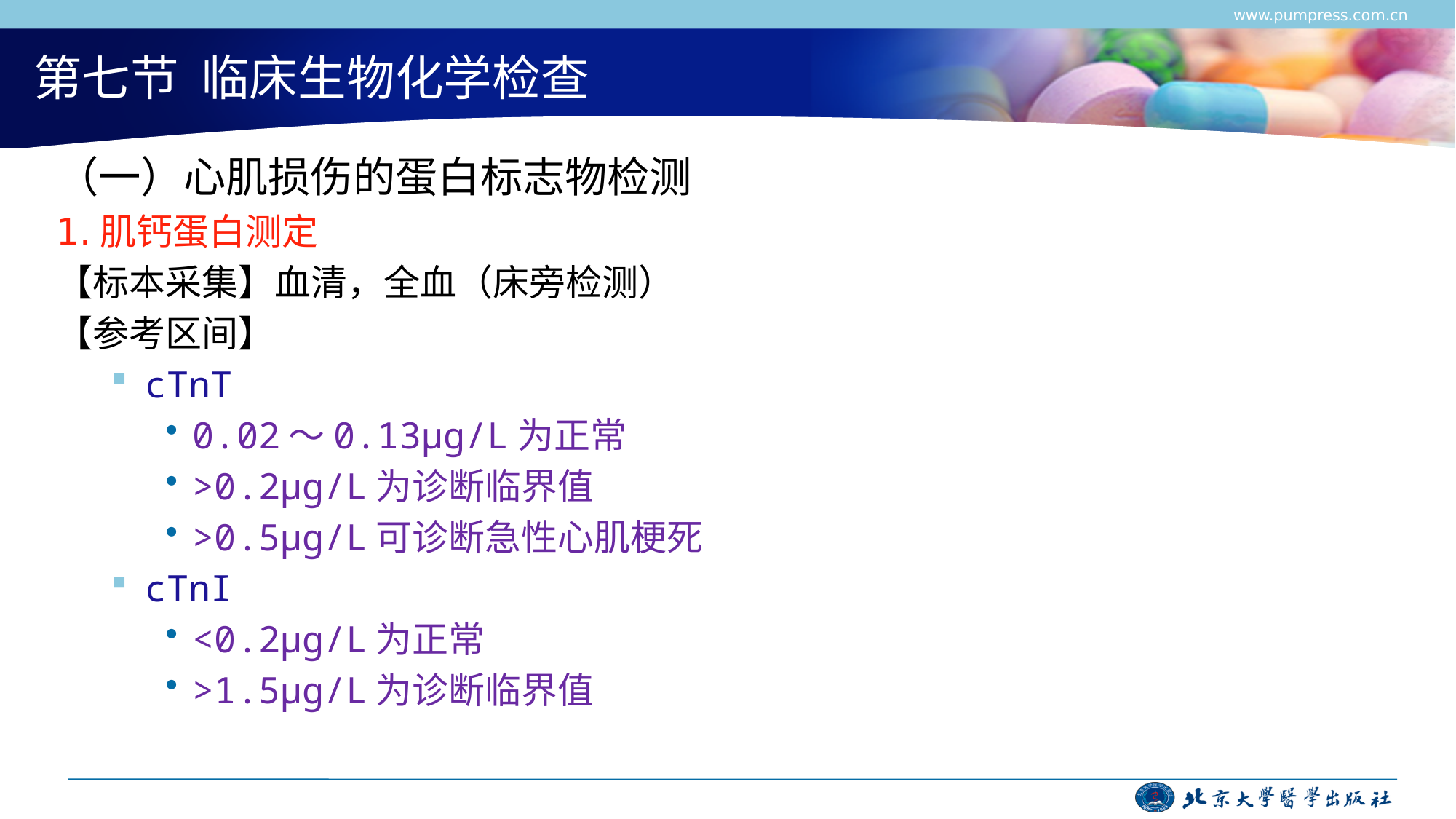

www.pumpress.com.cn
# 第七节  临床生物化学检查
（一）心肌损伤的蛋白标志物检测
1.肌钙蛋白测定
【标本采集】血清，全血（床旁检测）
【参考区间】
cTnT
0.02～0.13µg/L为正常
>0.2µg/L为诊断临界值
>0.5µg/L可诊断急性心肌梗死
cTnI
<0.2µg/L为正常
>1.5µg/L为诊断临界值